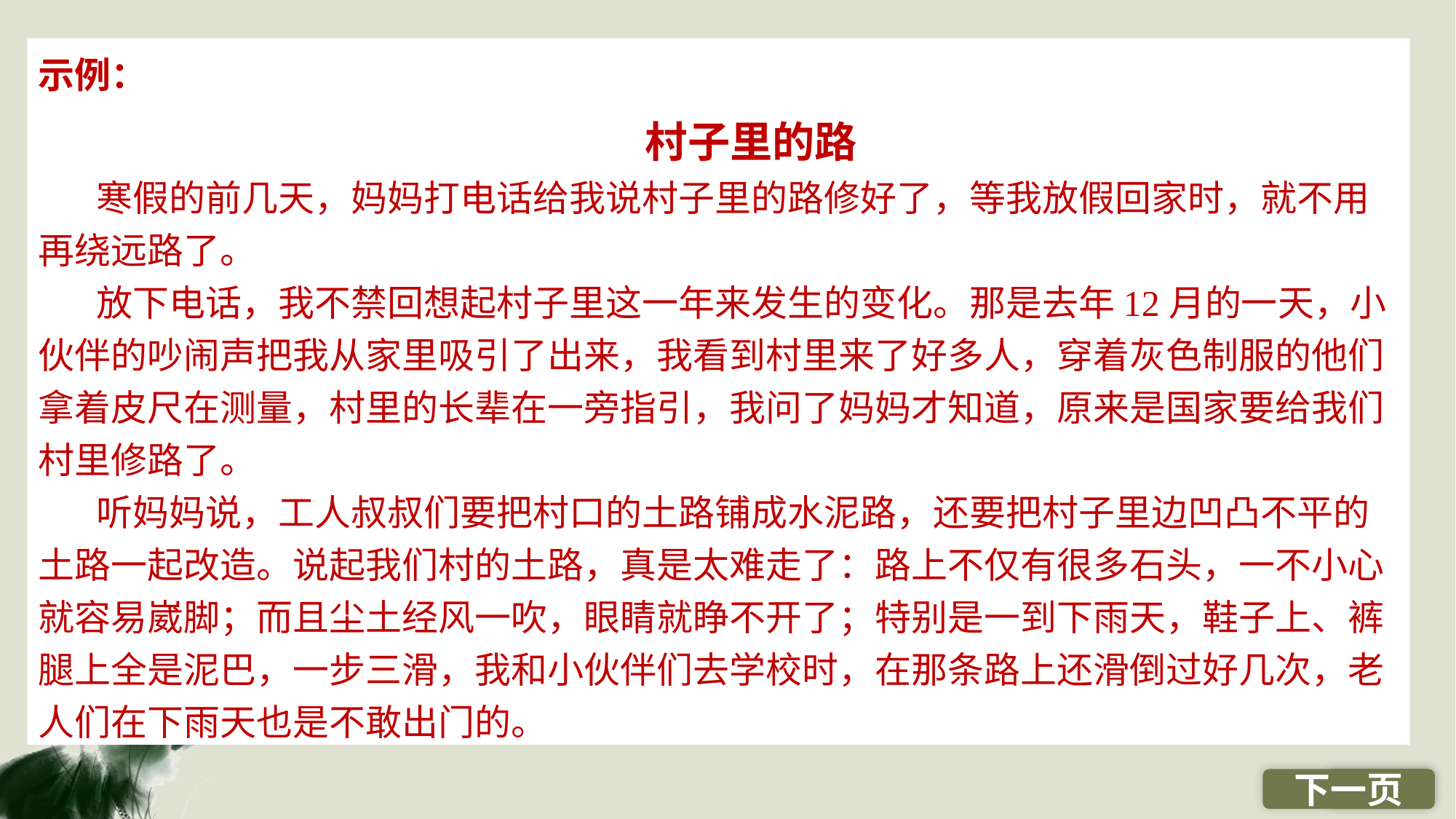

示例：
      村子里的路
      寒假的前几天，妈妈打电话给我说村子里的路修好了，等我放假回家时，就不用再绕远路了。
      放下电话，我不禁回想起村子里这一年来发生的变化。那是去年12月的一天，小伙伴的吵闹声把我从家里吸引了出来，我看到村里来了好多人，穿着灰色制服的他们拿着皮尺在测量，村里的长辈在一旁指引，我问了妈妈才知道，原来是国家要给我们村里修路了。
      听妈妈说，工人叔叔们要把村口的土路铺成水泥路，还要把村子里边凹凸不平的土路一起改造。说起我们村的土路，真是太难走了：路上不仅有很多石头，一不小心就容易崴脚；而且尘土经风一吹，眼睛就睁不开了；特别是一到下雨天，鞋子上、裤腿上全是泥巴，一步三滑，我和小伙伴们去学校时，在那条路上还滑倒过好几次，老人们在下雨天也是不敢出门的。
下一页